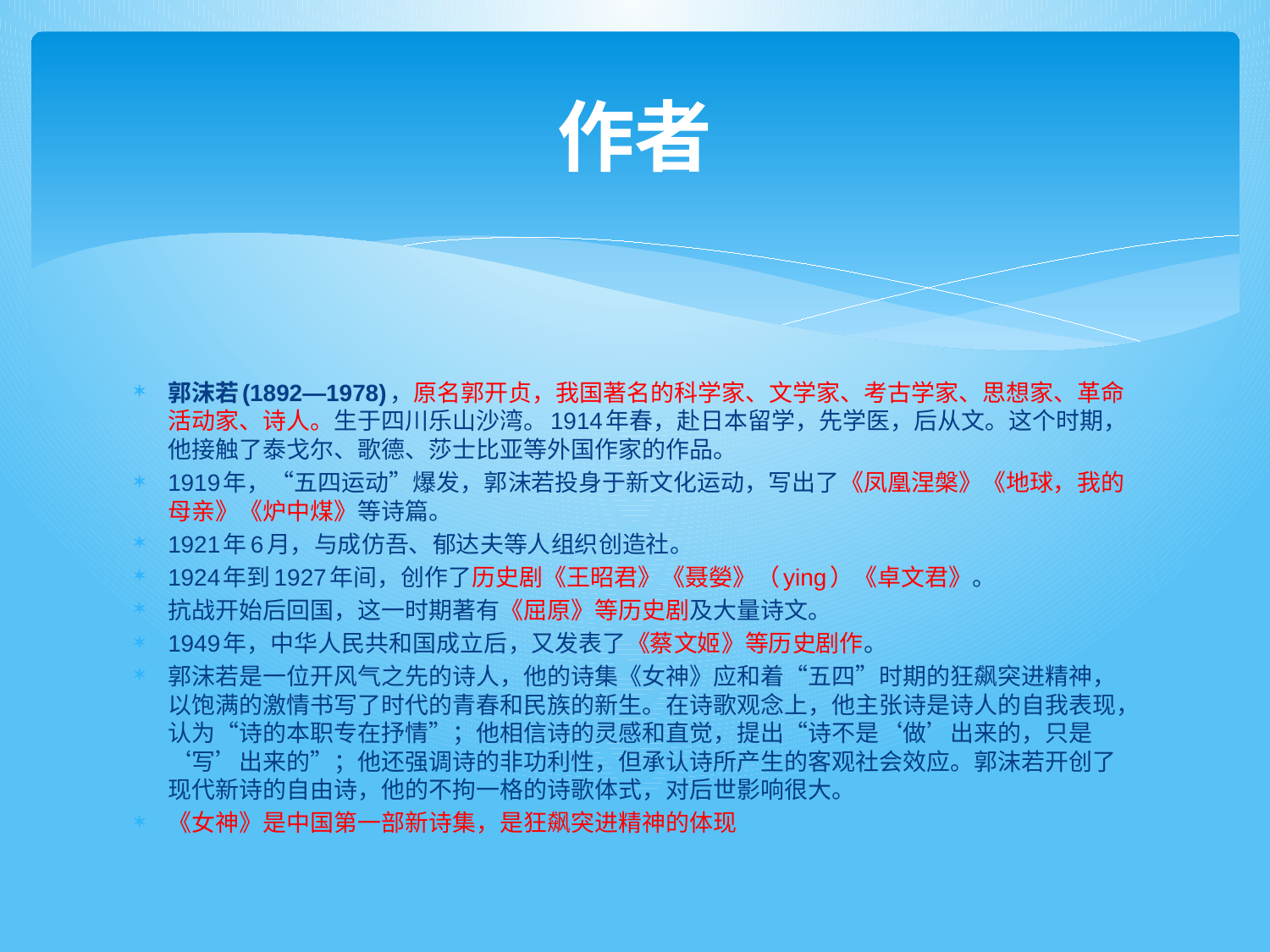

# 作者
郭沫若(1892—1978)，原名郭开贞，我国著名的科学家、文学家、考古学家、思想家、革命活动家、诗人。生于四川乐山沙湾。1914年春，赴日本留学，先学医，后从文。这个时期，他接触了泰戈尔、歌德、莎士比亚等外国作家的作品。
1919年，“五四运动”爆发，郭沫若投身于新文化运动，写出了《凤凰涅槃》《地球，我的母亲》《炉中煤》等诗篇。
1921年6月，与成仿吾、郁达夫等人组织创造社。
1924年到1927年间，创作了历史剧《王昭君》《聂嫈》（ying）《卓文君》。
抗战开始后回国，这一时期著有《屈原》等历史剧及大量诗文。
1949年，中华人民共和国成立后，又发表了《蔡文姬》等历史剧作。
郭沫若是一位开风气之先的诗人，他的诗集《女神》应和着“五四”时期的狂飙突进精神，以饱满的激情书写了时代的青春和民族的新生。在诗歌观念上，他主张诗是诗人的自我表现，认为“诗的本职专在抒情”；他相信诗的灵感和直觉，提出“诗不是‘做’出来的，只是‘写’出来的”；他还强调诗的非功利性，但承认诗所产生的客观社会效应。郭沫若开创了现代新诗的自由诗，他的不拘一格的诗歌体式，对后世影响很大。
《女神》是中国第一部新诗集，是狂飙突进精神的体现